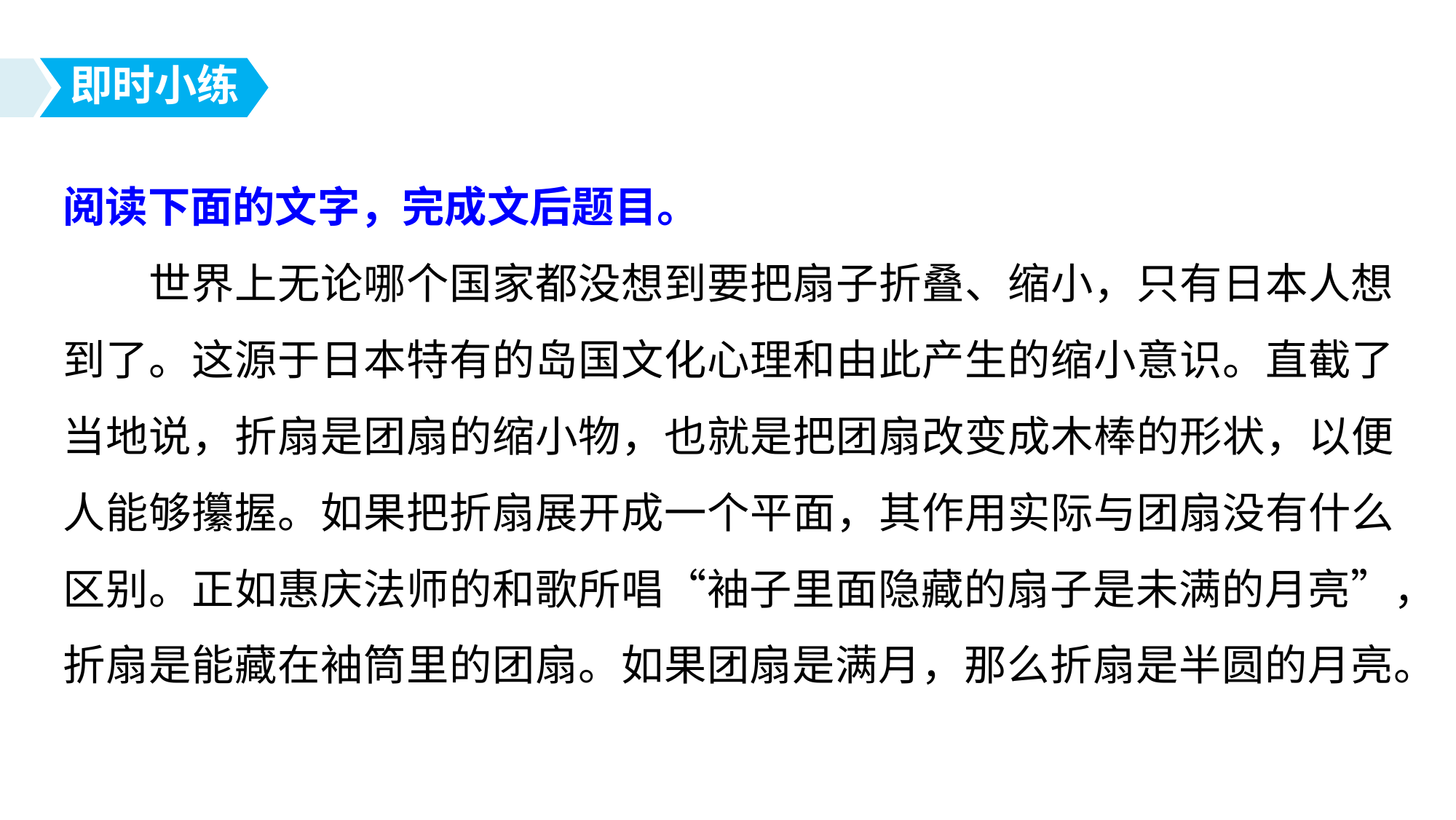

即时小练

阅读下面的文字，完成文后题目。
世界上无论哪个国家都没想到要把扇子折叠、缩小，只有日本人想到了。这源于日本特有的岛国文化心理和由此产生的缩小意识。直截了当地说，折扇是团扇的缩小物，也就是把团扇改变成木棒的形状，以便人能够攥握。如果把折扇展开成一个平面，其作用实际与团扇没有什么区别。正如惠庆法师的和歌所唱“袖子里面隐藏的扇子是未满的月亮”，折扇是能藏在袖筒里的团扇。如果团扇是满月，那么折扇是半圆的月亮。